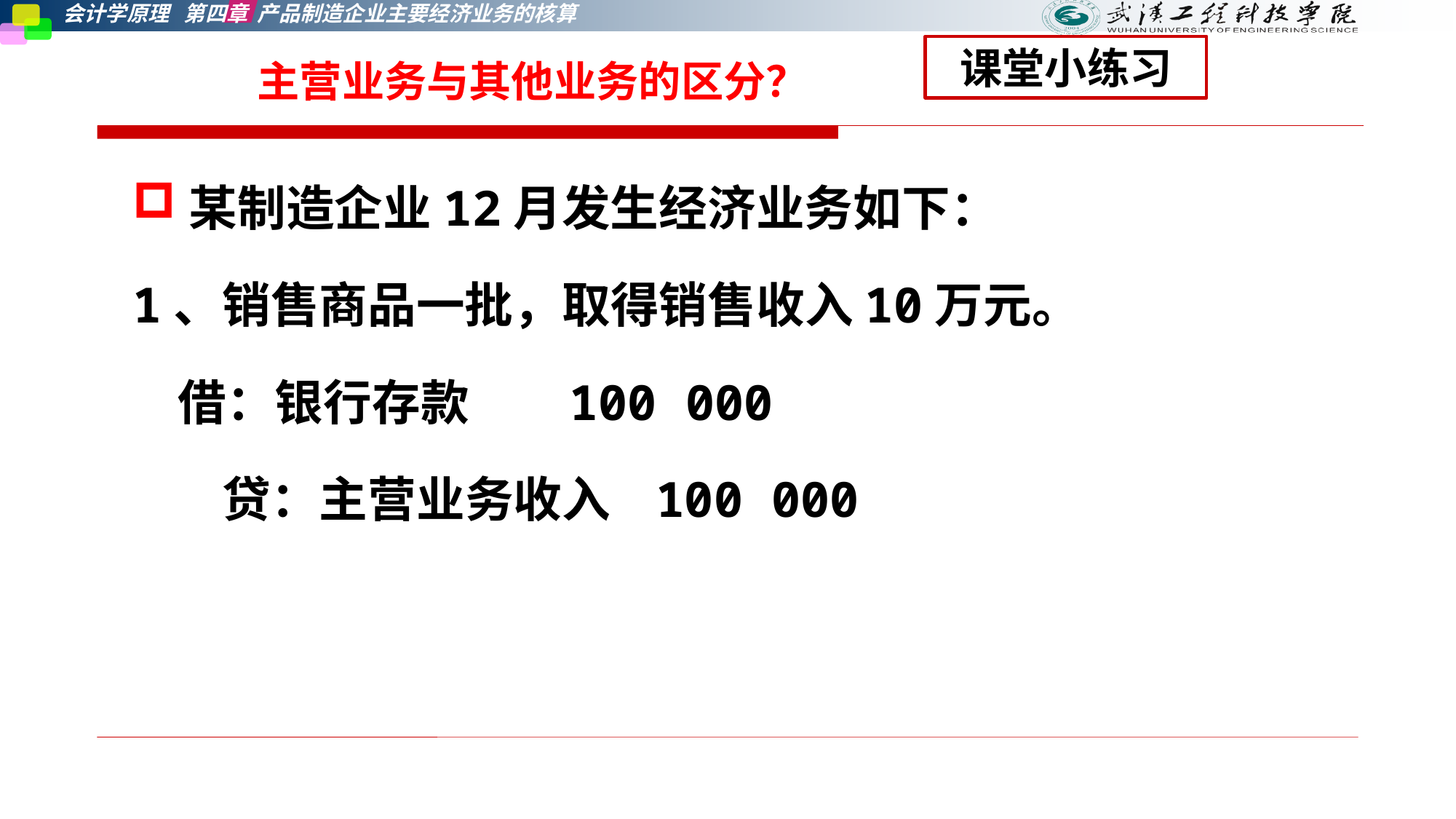

课堂小练习
# 主营业务与其他业务的区分？
某制造企业12月发生经济业务如下：
1、销售商品一批，取得销售收入10万元。
   借：银行存款        100 000
       贷：主营业务收入   100 000